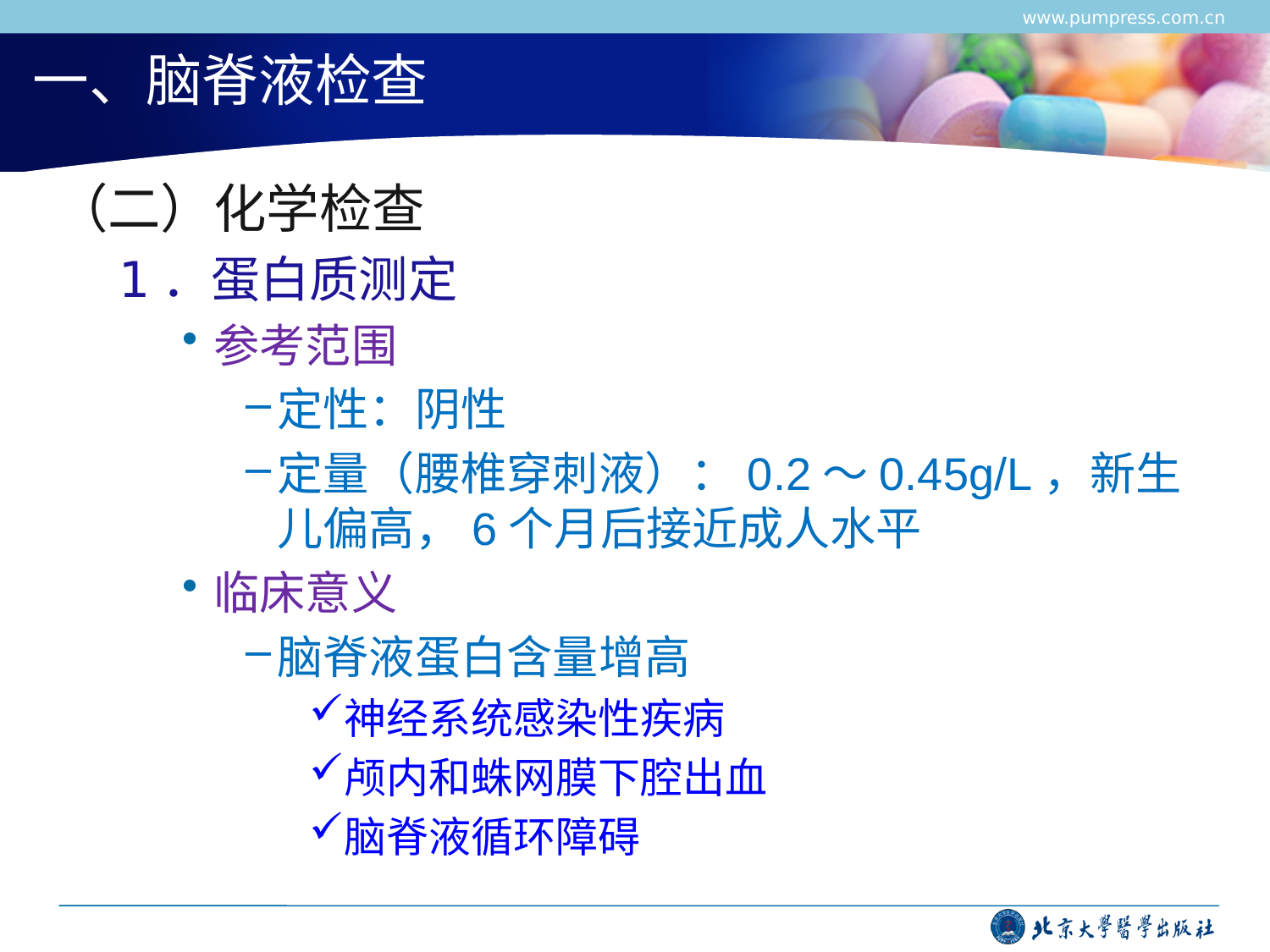

www.pumpress.com.cn
# 一、脑脊液检查
（二）化学检查
1．蛋白质测定
参考范围
定性：阴性
定量（腰椎穿刺液）：0.2～0.45g/L，新生儿偏高，6个月后接近成人水平
临床意义
脑脊液蛋白含量增高
神经系统感染性疾病
颅内和蛛网膜下腔出血
脑脊液循环障碍